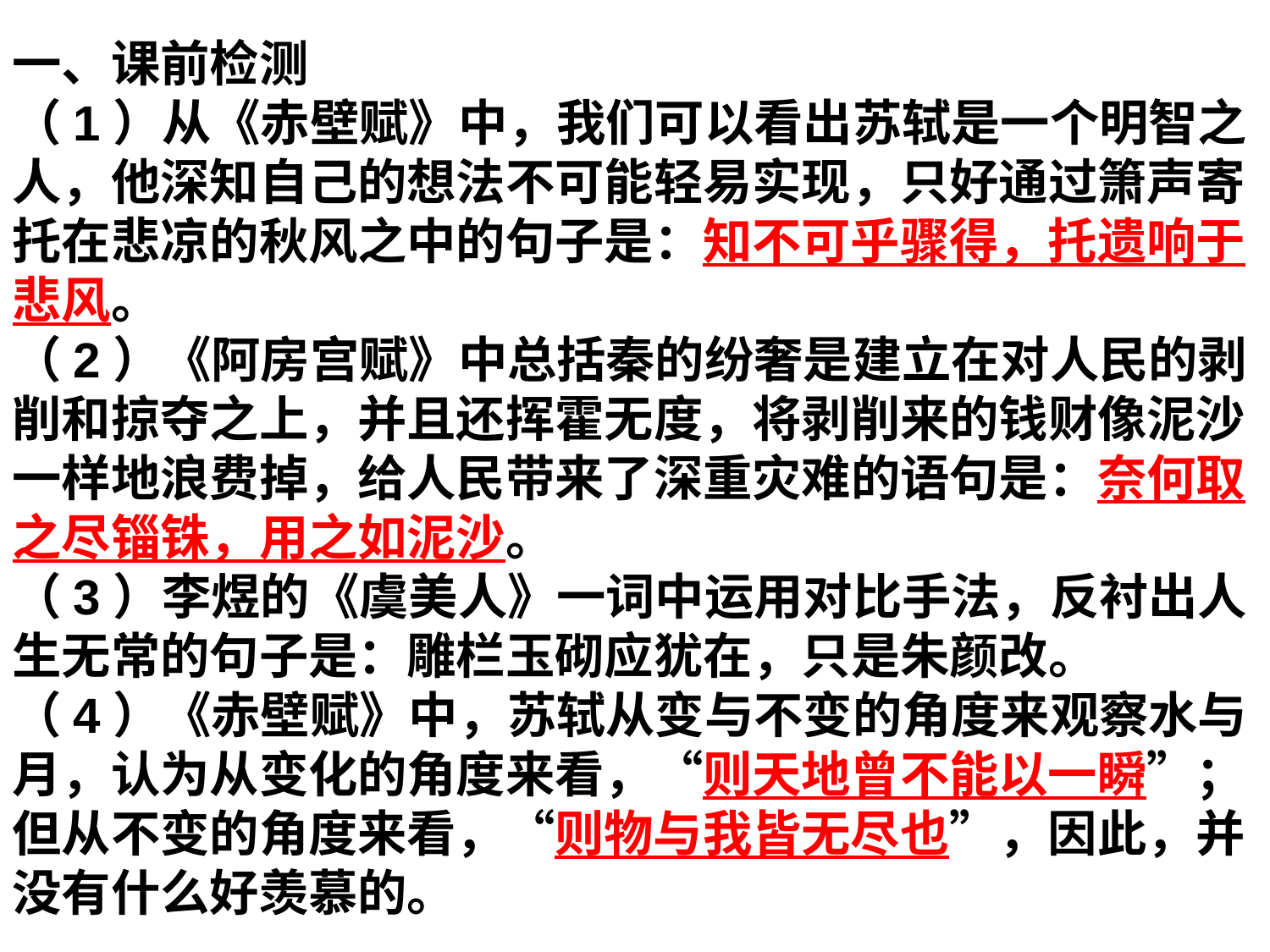

一、课前检测
（1）从《赤壁赋》中，我们可以看出苏轼是一个明智之人，他深知自己的想法不可能轻易实现，只好通过箫声寄托在悲凉的秋风之中的句子是：知不可乎骤得，托遗响于悲风。
（2）《阿房宫赋》中总括秦的纷奢是建立在对人民的剥削和掠夺之上，并且还挥霍无度，将剥削来的钱财像泥沙一样地浪费掉，给人民带来了深重灾难的语句是：奈何取之尽锱铢，用之如泥沙。
（3）李煜的《虞美人》一词中运用对比手法，反衬出人生无常的句子是：雕栏玉砌应犹在，只是朱颜改。
（4）《赤壁赋》中，苏轼从变与不变的角度来观察水与月，认为从变化的角度来看，“则天地曾不能以一瞬”；但从不变的角度来看，“则物与我皆无尽也”，因此，并没有什么好羡慕的。